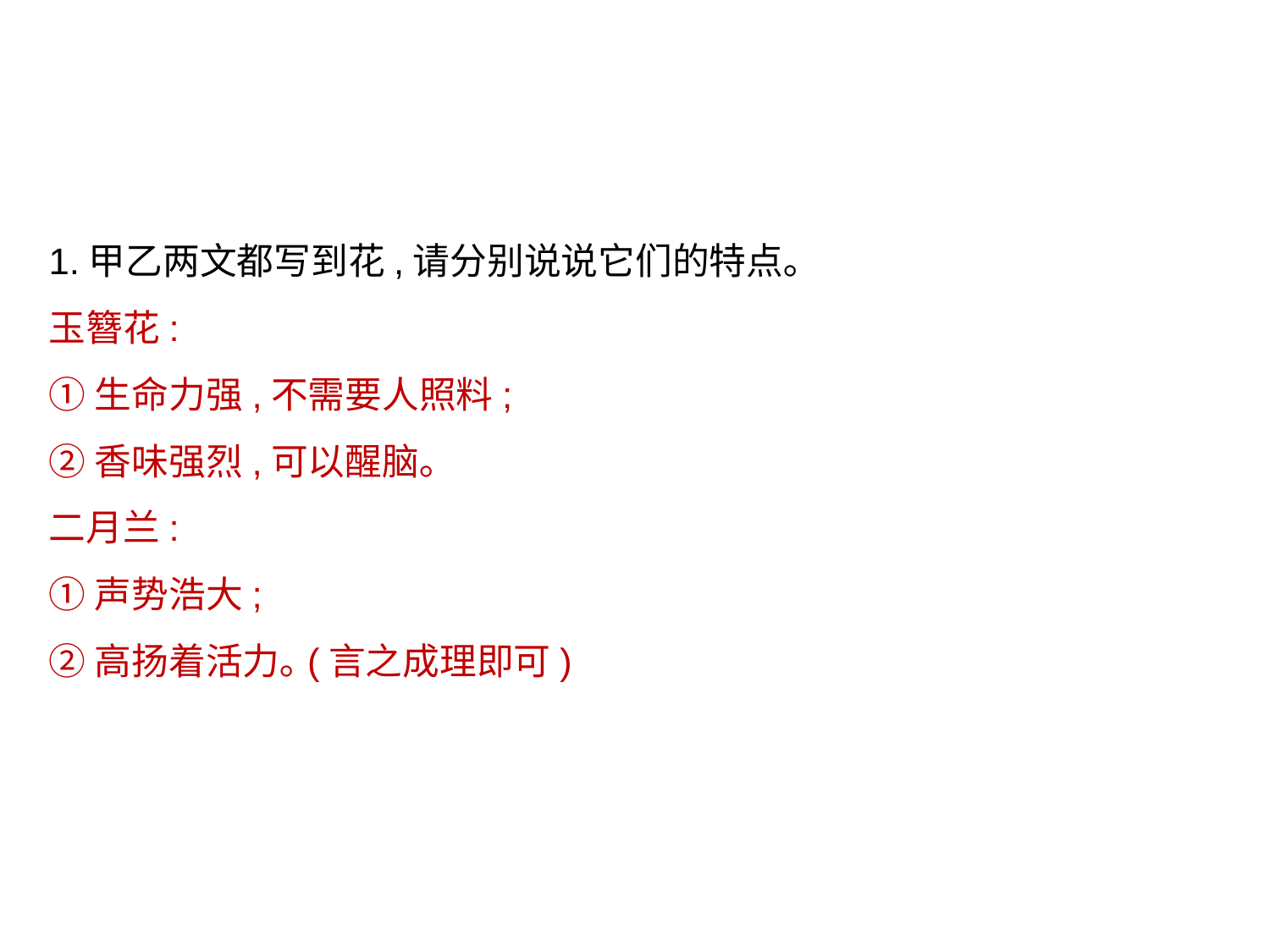

1.甲乙两文都写到花,请分别说说它们的特点｡
玉簪花:
①生命力强,不需要人照料;
②香味强烈,可以醒脑｡
二月兰:
①声势浩大;
②高扬着活力｡(言之成理即可)